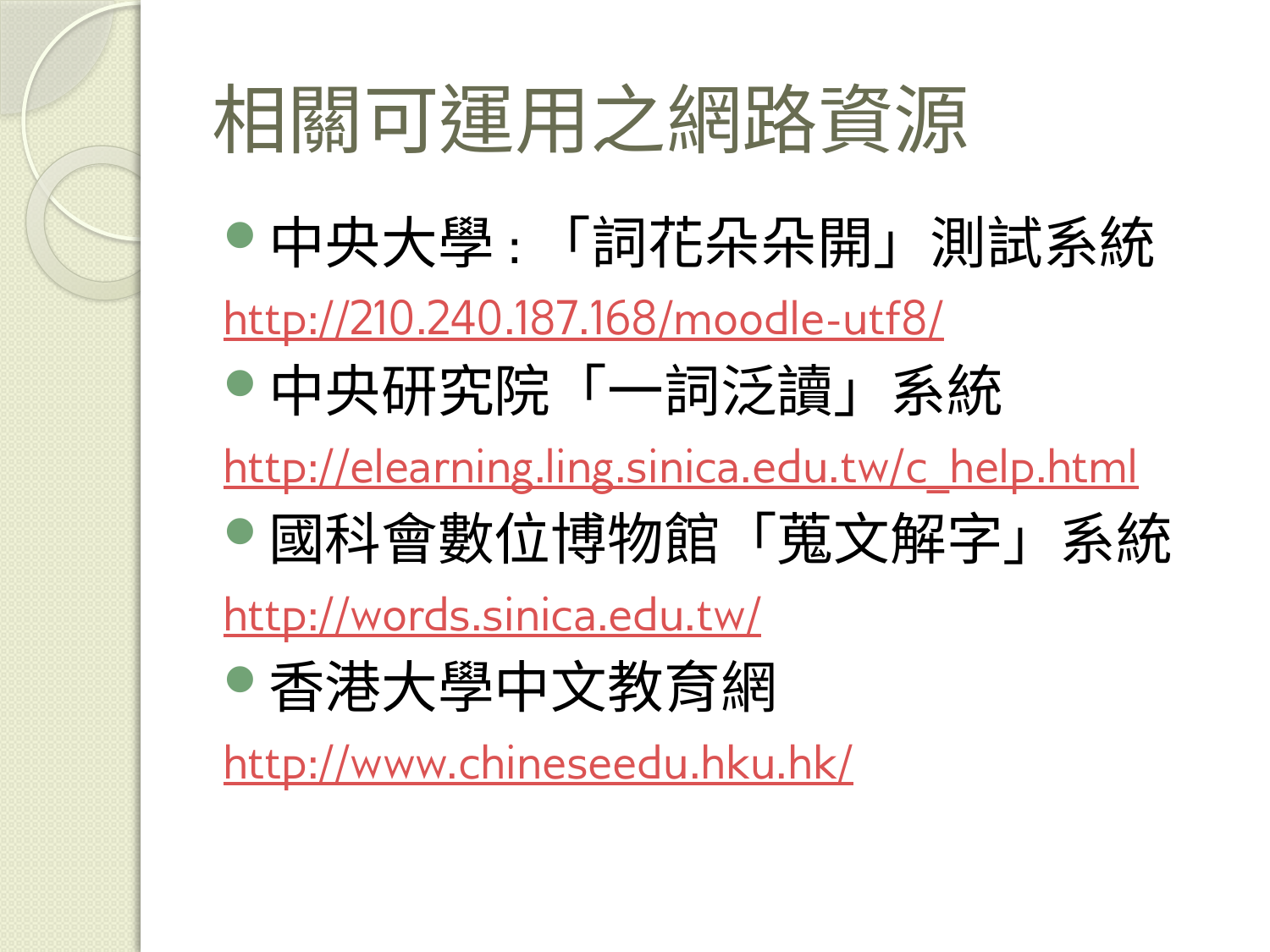

# 相關可運用之網路資源
中央大學:「詞花朵朵開」測試系統
http://210.240.187.168/moodle-utf8/
中央研究院「一詞泛讀」系統
http://elearning.ling.sinica.edu.tw/c_help.html
國科會數位博物館「蒐文解字」系統
http://words.sinica.edu.tw/
香港大學中文教育網
http://www.chineseedu.hku.hk/